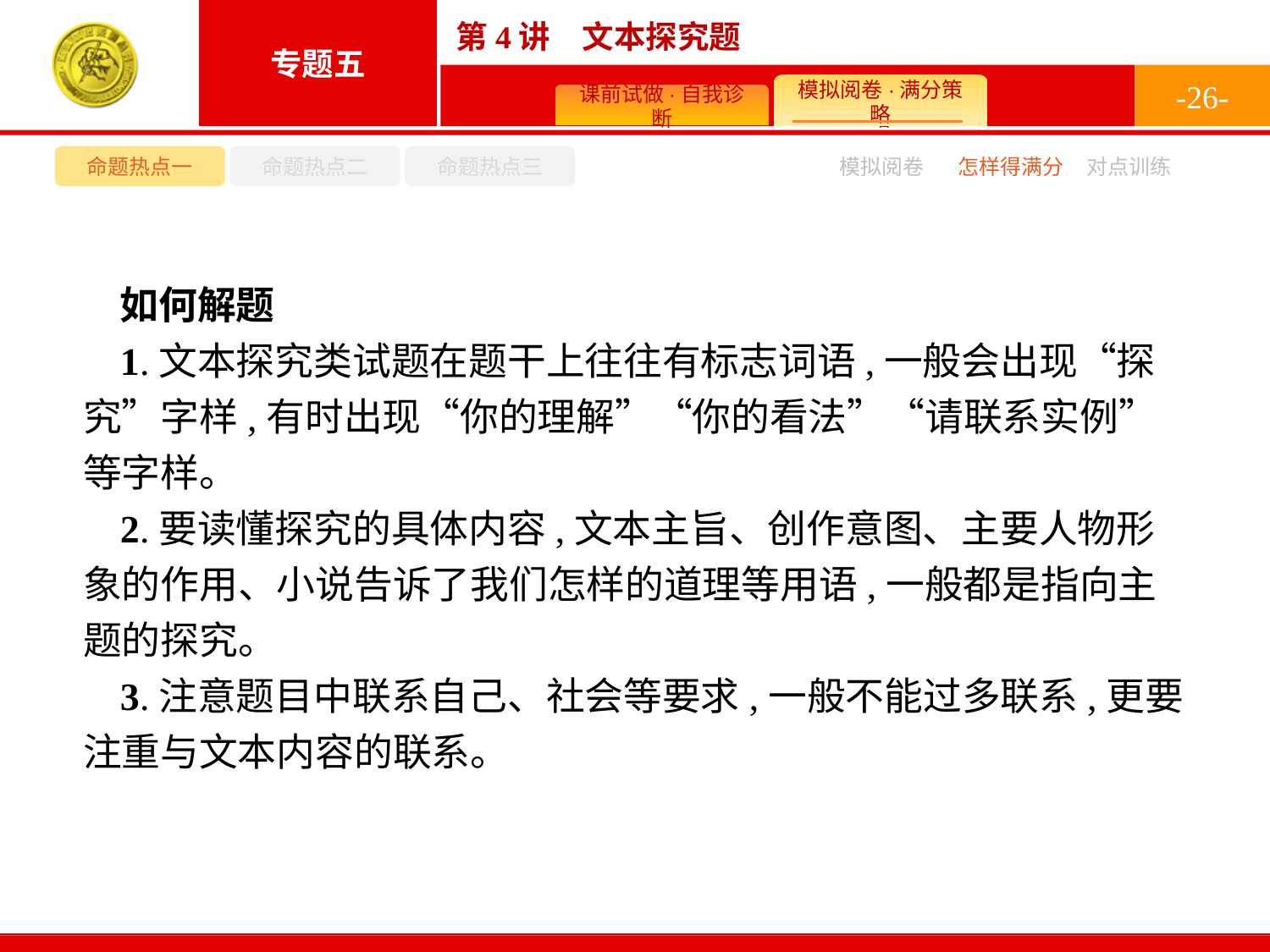

-26-
命题热点一
命题热点二
命题热点三
模拟阅卷
怎样得满分
对点训练
如何解题
1.文本探究类试题在题干上往往有标志词语,一般会出现“探究”字样,有时出现“你的理解”“你的看法”“请联系实例”等字样。
2.要读懂探究的具体内容,文本主旨、创作意图、主要人物形象的作用、小说告诉了我们怎样的道理等用语,一般都是指向主题的探究。
3.注意题目中联系自己、社会等要求,一般不能过多联系,更要注重与文本内容的联系。